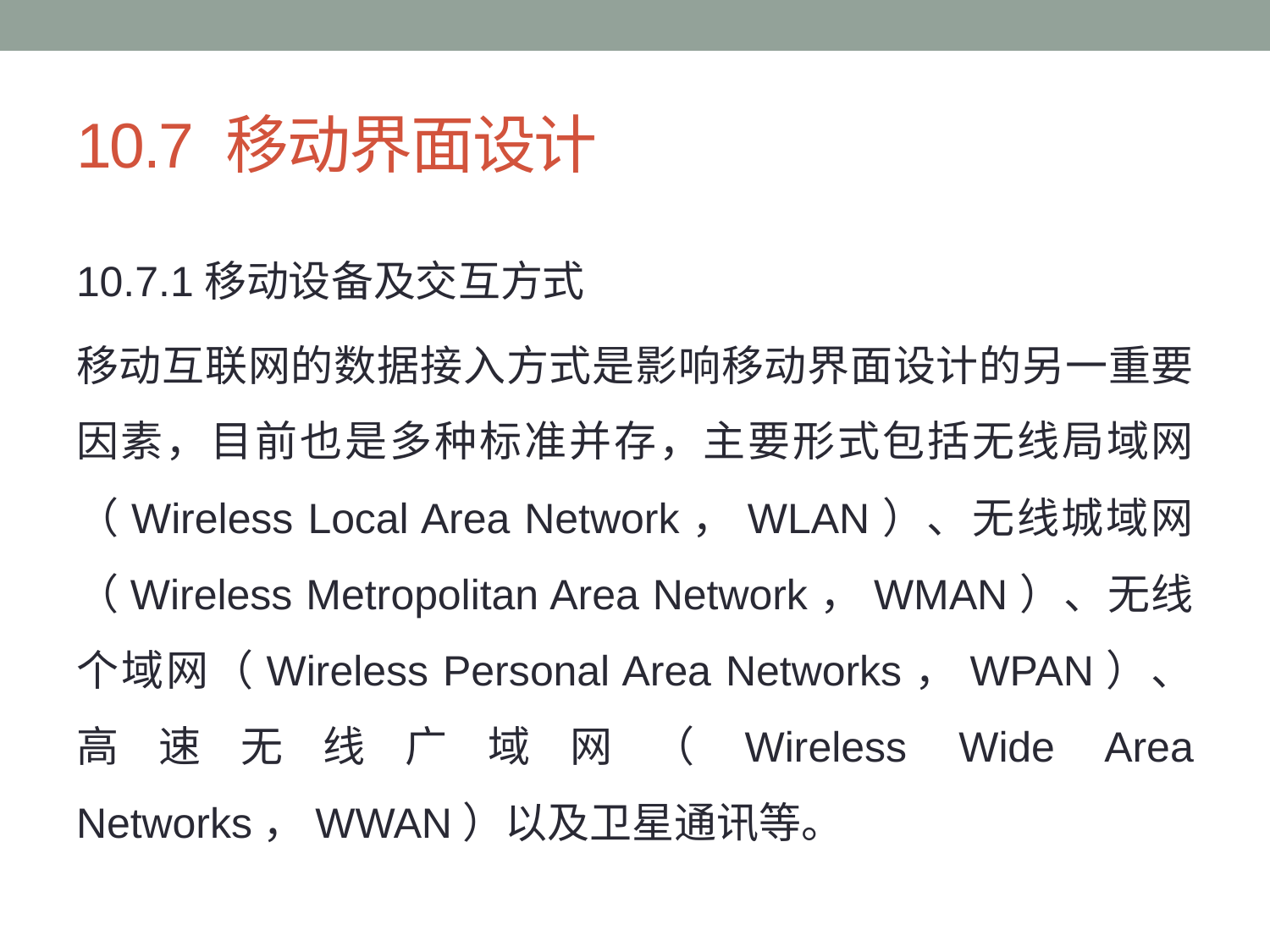

# 10.7 移动界面设计
10.7.1移动设备及交互方式
移动互联网的数据接入方式是影响移动界面设计的另一重要因素，目前也是多种标准并存，主要形式包括无线局域网（Wireless Local Area Network，WLAN）、无线城域网（Wireless Metropolitan Area Network，WMAN）、无线个域网（Wireless Personal Area Networks，WPAN）、高速无线广域网（Wireless Wide Area Networks，WWAN）以及卫星通讯等。